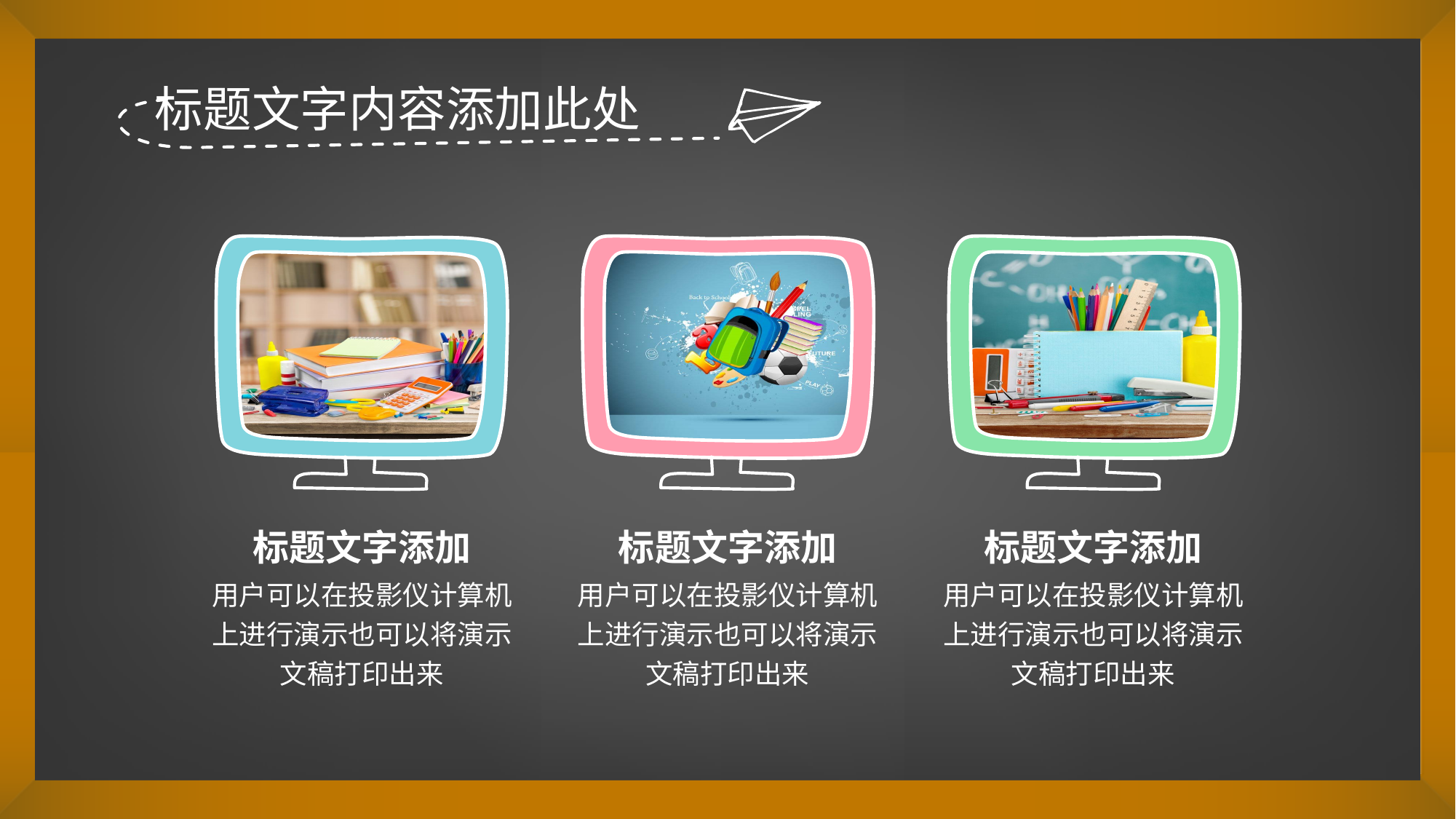

标题文字内容添加此处

标题文字添加
用户可以在投影仪计算机上进行演示也可以将演示文稿打印出来
标题文字添加
用户可以在投影仪计算机上进行演示也可以将演示文稿打印出来
标题文字添加
用户可以在投影仪计算机上进行演示也可以将演示文稿打印出来